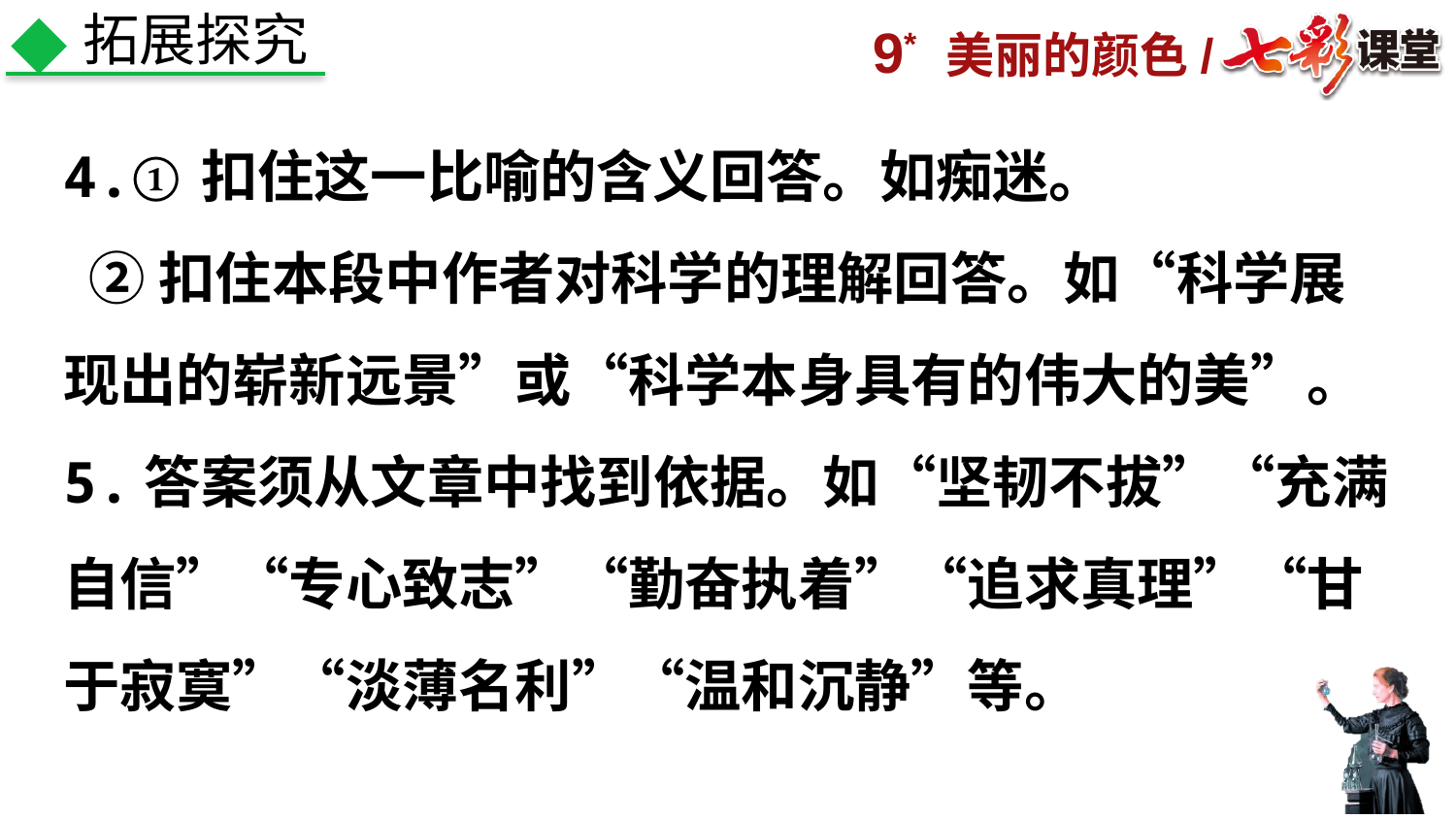

拓展探究

4.①扣住这一比喻的含义回答。如痴迷。
  ②扣住本段中作者对科学的理解回答。如“科学展现出的崭新远景”或“科学本身具有的伟大的美”。
5.答案须从文章中找到依据。如“坚韧不拔”“充满自信”“专心致志”“勤奋执着”“追求真理”“甘于寂寞”“淡薄名利”“温和沉静”等。